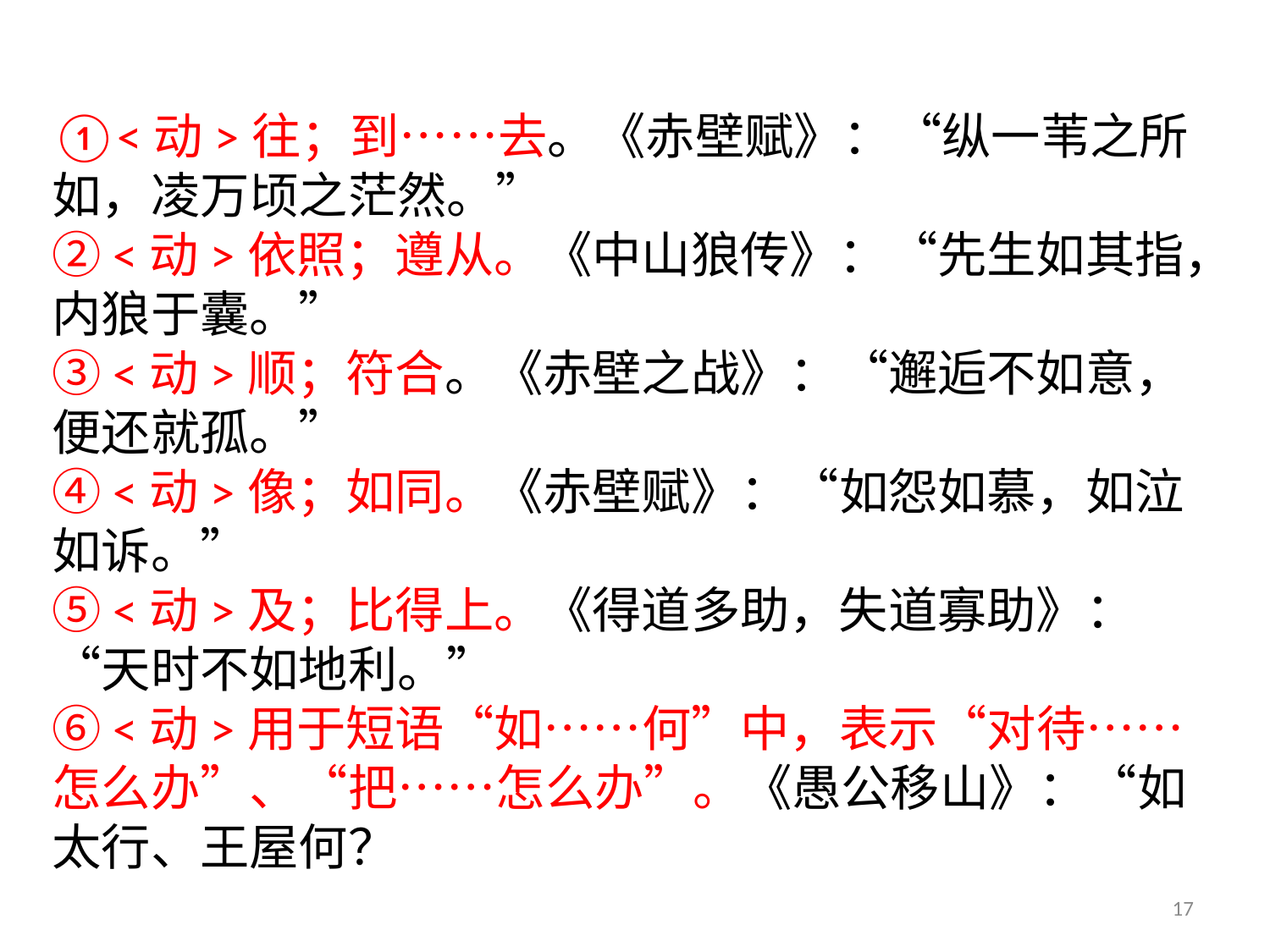

①<动>往；到……去。《赤壁赋》：“纵一苇之所如，凌万顷之茫然。”
②<动>依照；遵从。《中山狼传》：“先生如其指，内狼于囊。”
③<动>顺；符合。《赤壁之战》：“邂逅不如意，便还就孤。”
④<动>像；如同。《赤壁赋》：“如怨如慕，如泣如诉。”
⑤<动>及；比得上。《得道多助，失道寡助》：“天时不如地利。”
⑥<动>用于短语“如……何”中，表示“对待……怎么办”、“把……怎么办”。《愚公移山》：“如太行、王屋何？
17